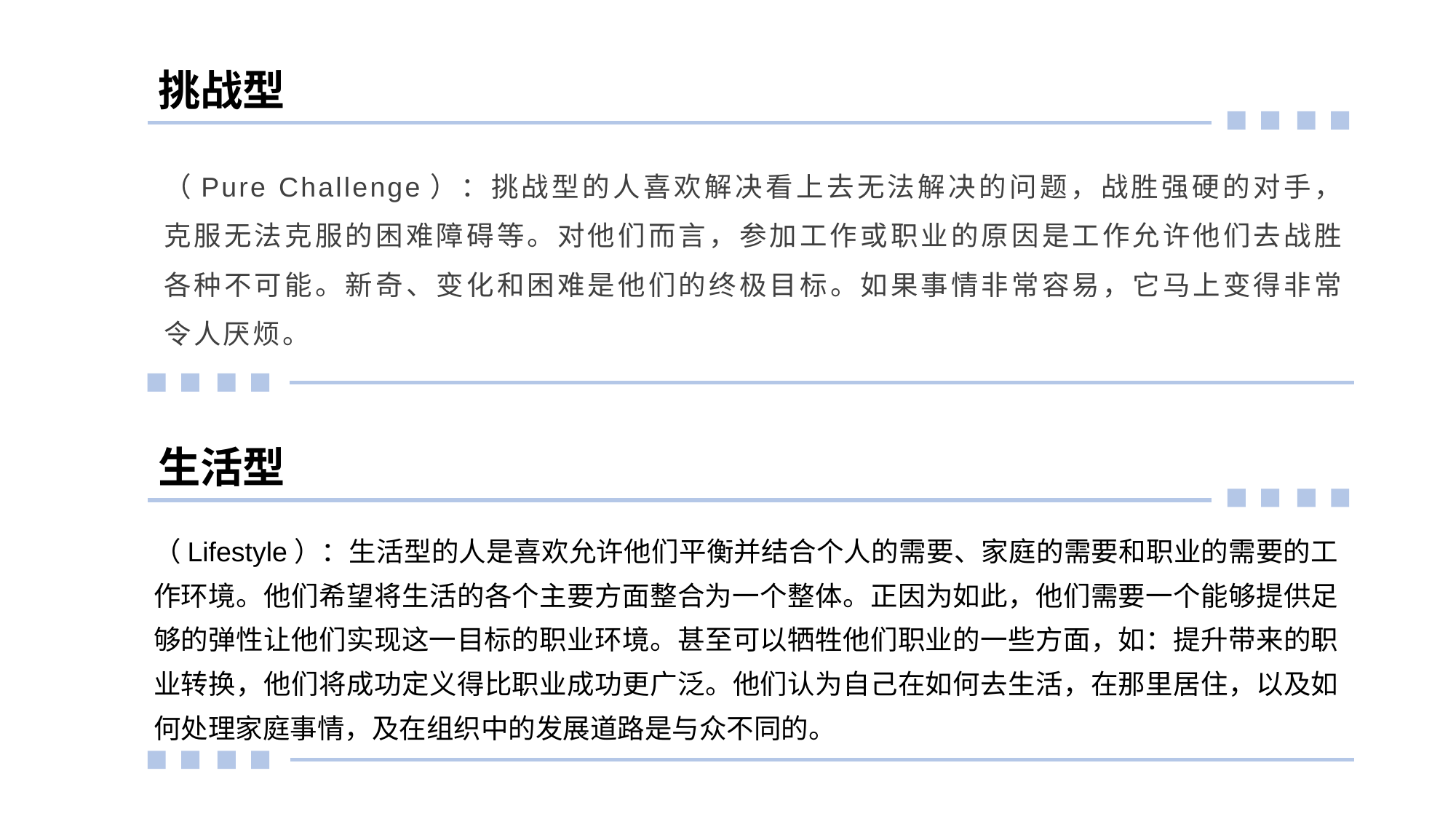

挑战型

（Pure Challenge）：挑战型的人喜欢解决看上去无法解决的问题，战胜强硬的对手，克服无法克服的困难障碍等。对他们而言，参加工作或职业的原因是工作允许他们去战胜各种不可能。新奇、变化和困难是他们的终极目标。如果事情非常容易，它马上变得非常令人厌烦。
生活型

（Lifestyle）：生活型的人是喜欢允许他们平衡并结合个人的需要、家庭的需要和职业的需要的工作环境。他们希望将生活的各个主要方面整合为一个整体。正因为如此，他们需要一个能够提供足够的弹性让他们实现这一目标的职业环境。甚至可以牺牲他们职业的一些方面，如：提升带来的职业转换，他们将成功定义得比职业成功更广泛。他们认为自己在如何去生活，在那里居住，以及如何处理家庭事情，及在组织中的发展道路是与众不同的。